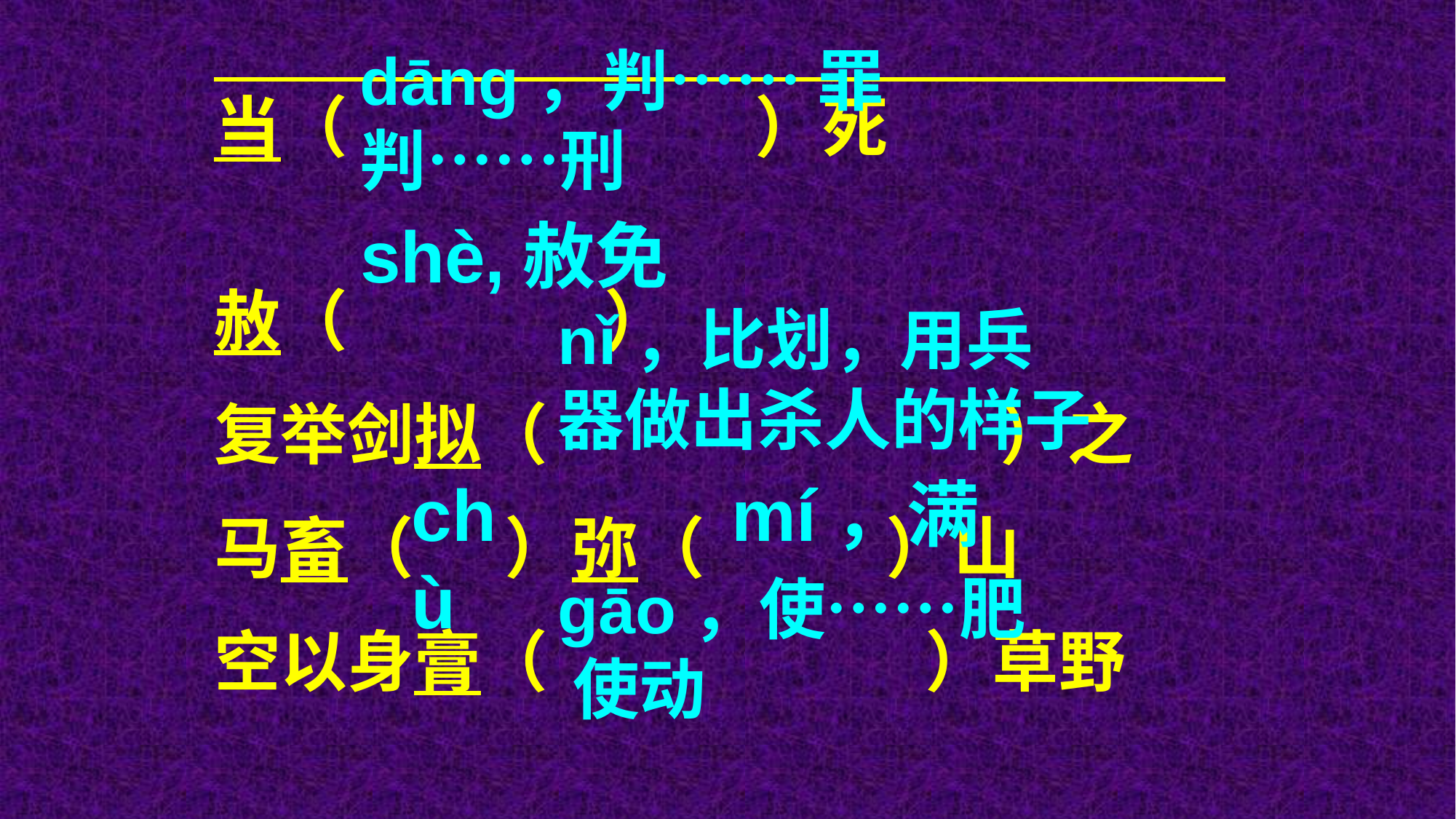

当（                           ）死
赦（                 ）
复举剑拟（                              ）之
马畜（      ）弥（            ）山
空以身膏（                         ）草野
dānɡ，判…… 罪判……刑
shè,赦免
nǐ，比划，用兵器做出杀人的样子
chù
mí，满
ɡāo，使……肥  使动